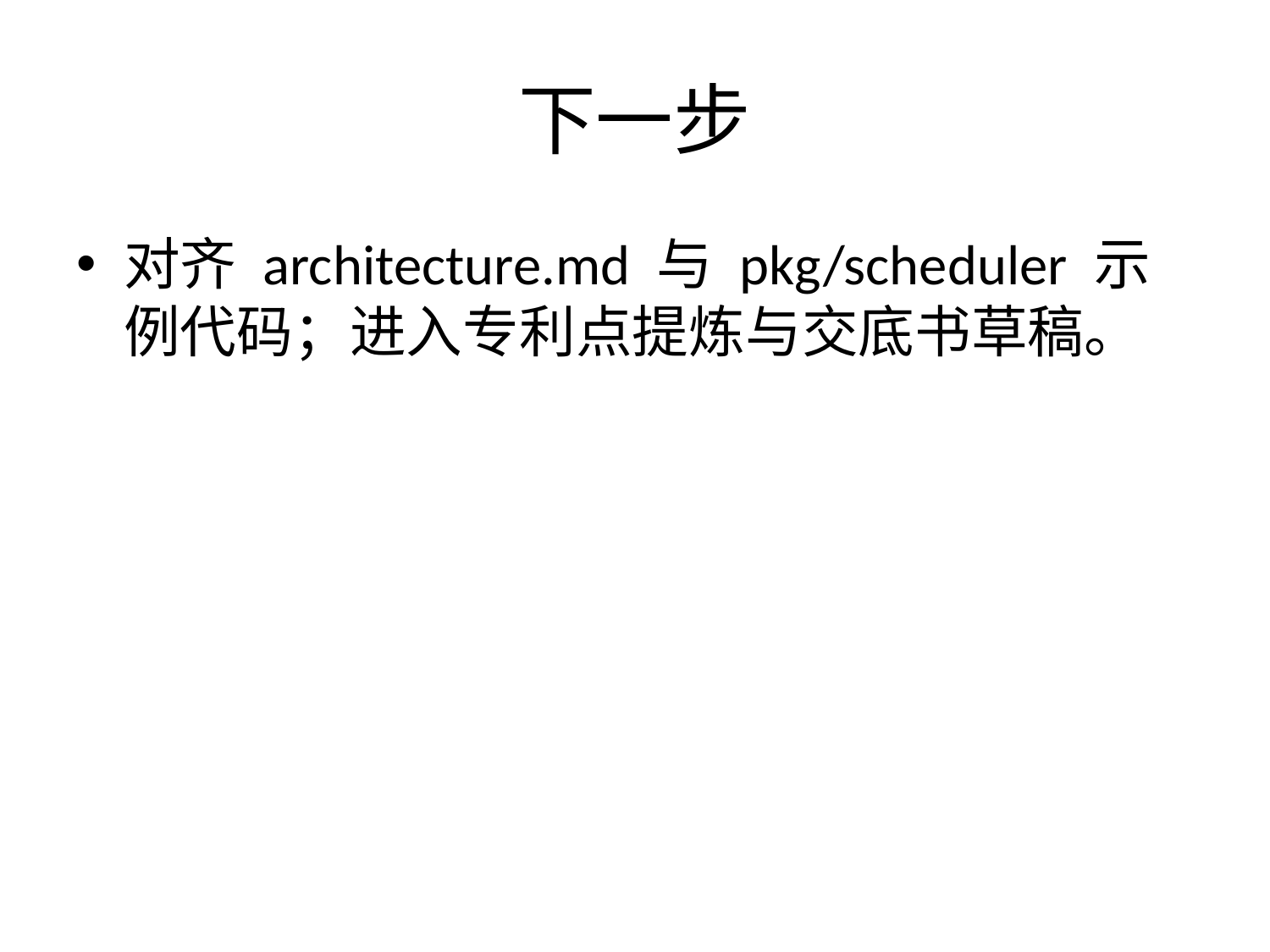

# 下一步
对齐 architecture.md 与 pkg/scheduler 示例代码；进入专利点提炼与交底书草稿。